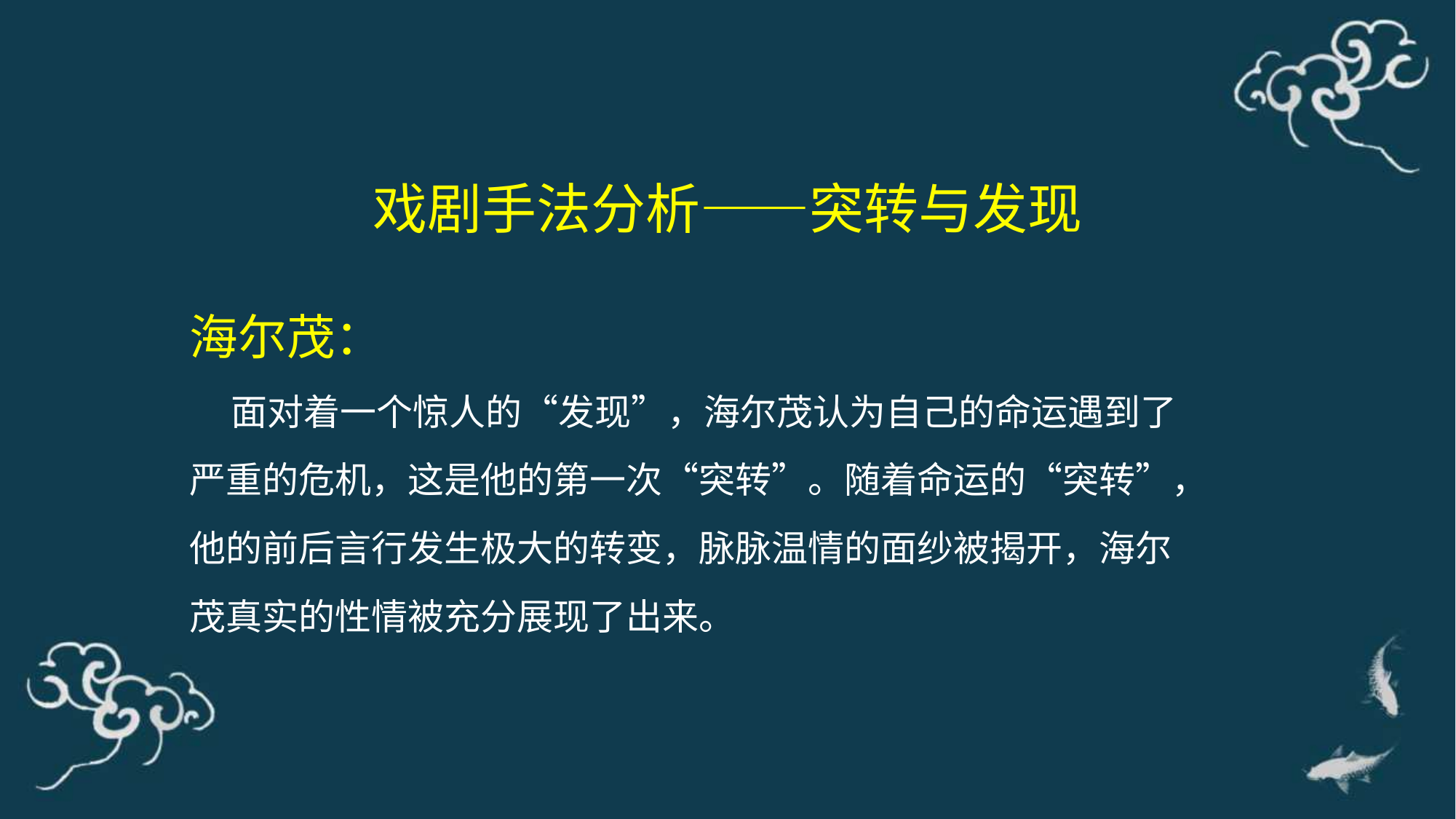

戏剧手法分析——突转与发现
海尔茂：
    面对着一个惊人的“发现”，海尔茂认为自己的命运遇到了严重的危机，这是他的第一次“突转”。随着命运的“突转”，他的前后言行发生极大的转变，脉脉温情的面纱被揭开，海尔茂真实的性情被充分展现了出来。